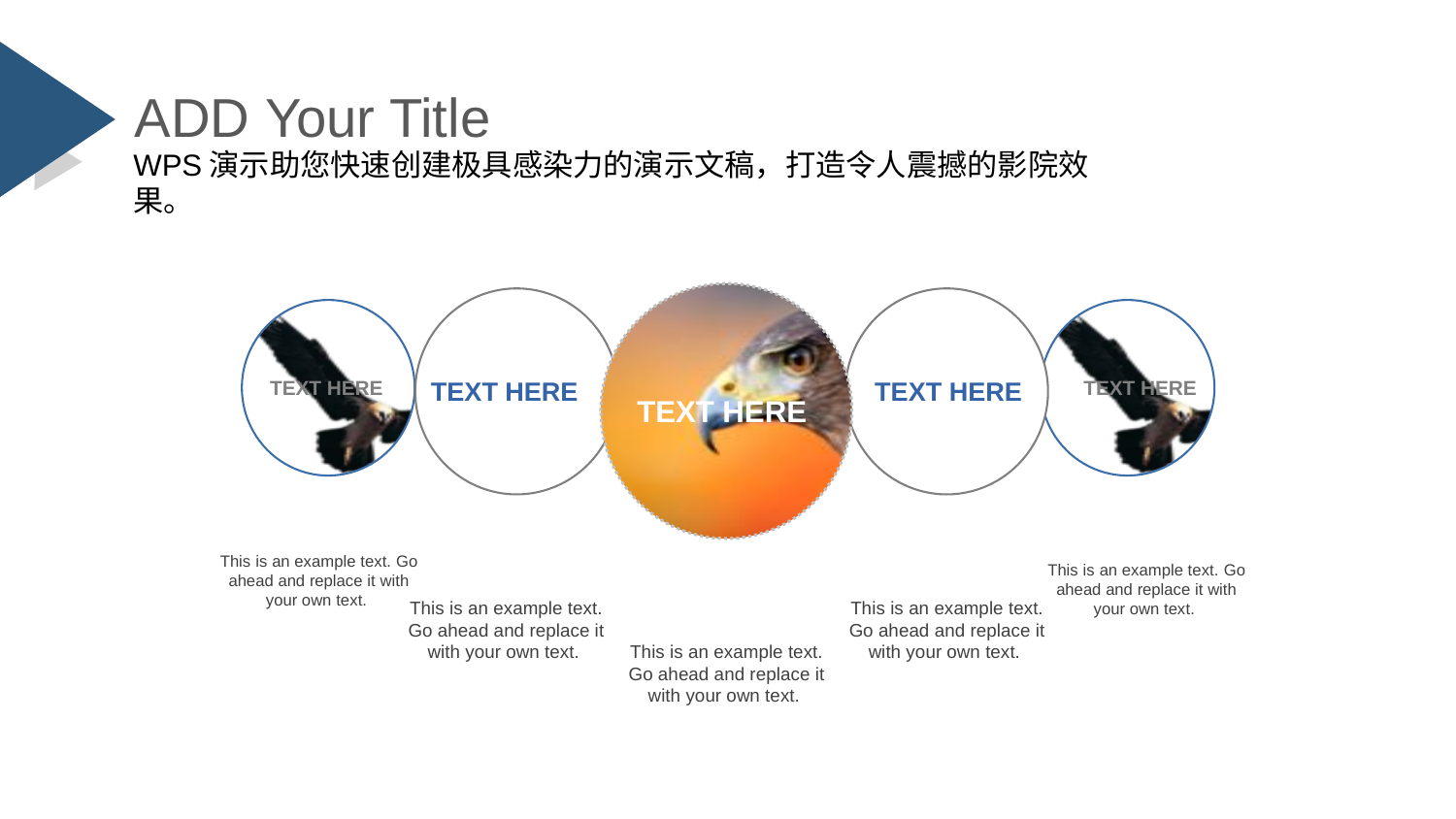

ADD Your Title

WPS演示助您快速创建极具感染力的演示文稿，打造令人震撼的影院效果。

TEXT HERE
TEXT HERE
TEXT HERE
TEXT HERE
TEXT HERE
This is an example text. Go ahead and replace it with your own text.
This is an example text. Go ahead and replace it with your own text.
This is an example text. Go ahead and replace it with your own text.
This is an example text. Go ahead and replace it with your own text.
This is an example text. Go ahead and replace it with your own text.